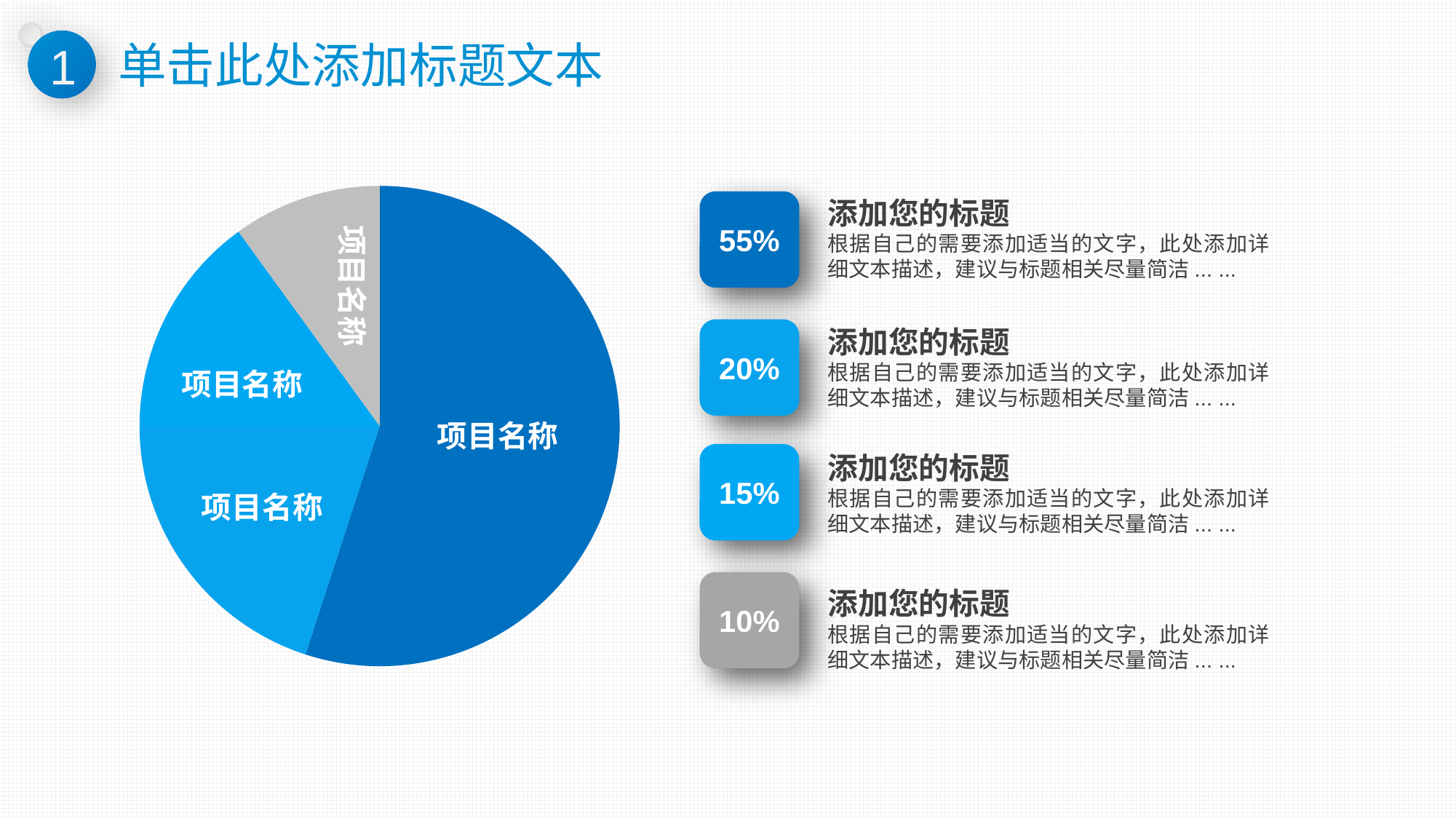

1
# 单击此处添加标题文本

### Chart

| Category | Sales |
|---|---|
| 1st Qtr | 55.0 |
| 2nd Qtr | 20.0 |
| 3rd Qtr | 15.0 |
| 4th Qtr | 10.0 |
项目名称
添加您的标题
55%
根据自己的需要添加适当的文字，此处添加详细文本描述，建议与标题相关尽量简洁... ...
添加您的标题
20%
根据自己的需要添加适当的文字，此处添加详细文本描述，建议与标题相关尽量简洁... ...
项目名称
项目名称
添加您的标题
15%
根据自己的需要添加适当的文字，此处添加详细文本描述，建议与标题相关尽量简洁... ...
项目名称
10%
添加您的标题
根据自己的需要添加适当的文字，此处添加详细文本描述，建议与标题相关尽量简洁... ...